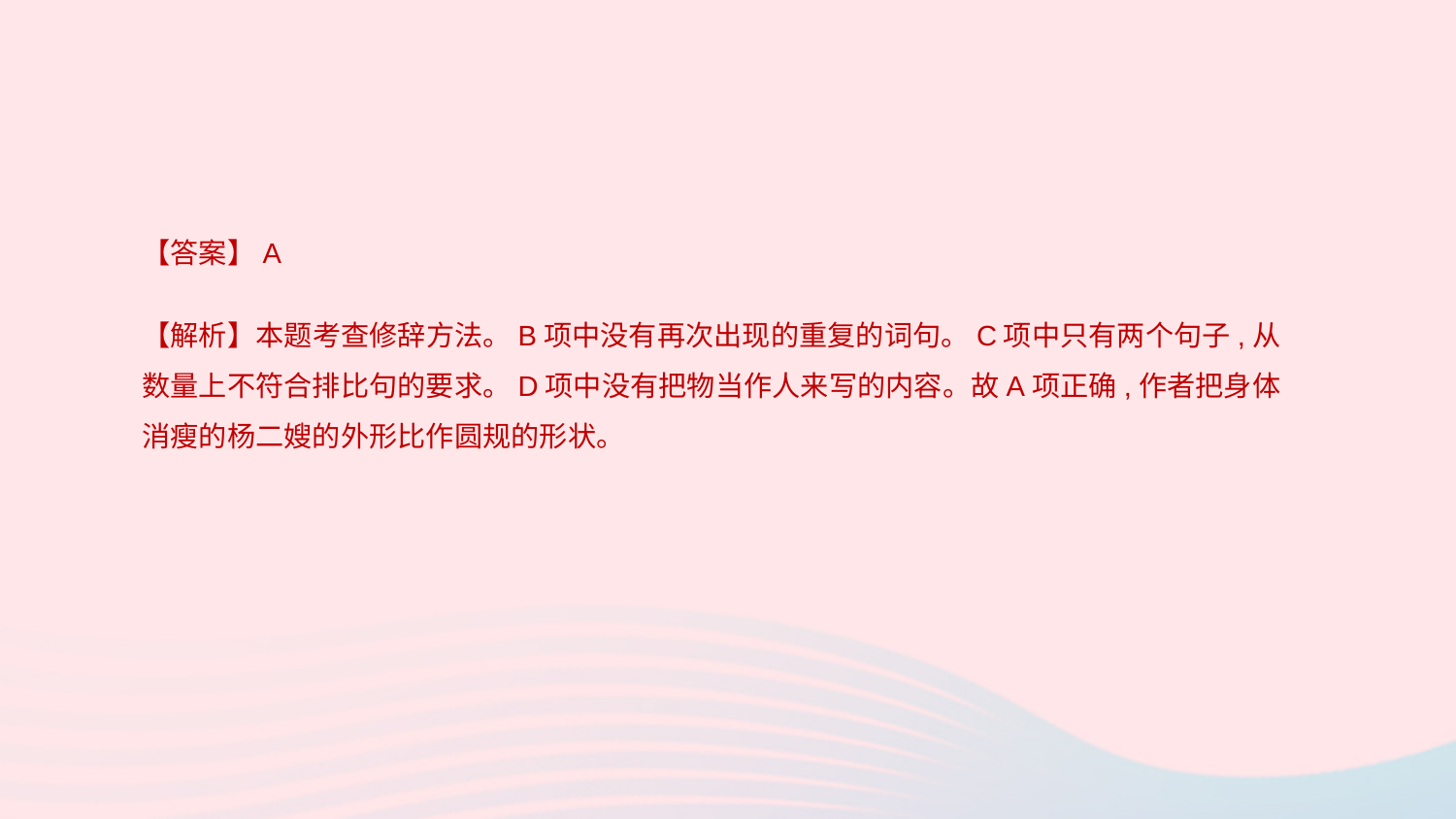

【答案】A
【解析】本题考查修辞方法。B项中没有再次出现的重复的词句。C项中只有两个句子,从数量上不符合排比句的要求。D项中没有把物当作人来写的内容。故A项正确,作者把身体消瘦的杨二嫂的外形比作圆规的形状。